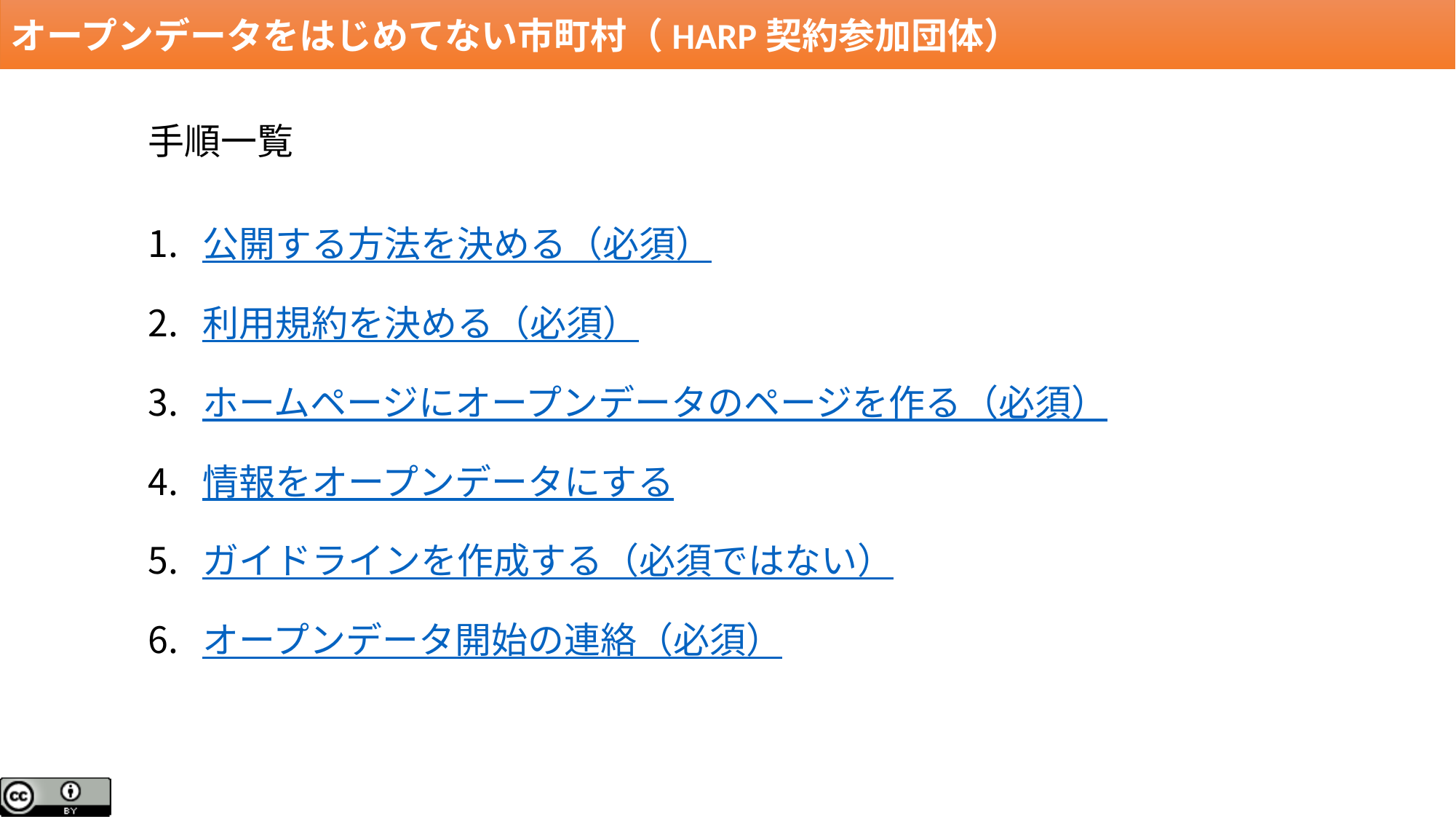

オープンデータをはじめてない市町村（HARP契約参加団体）
手順一覧
公開する方法を決める（必須）
利用規約を決める（必須）
ホームページにオープンデータのページを作る（必須）
情報をオープンデータにする
ガイドラインを作成する（必須ではない）
オープンデータ開始の連絡（必須）
8